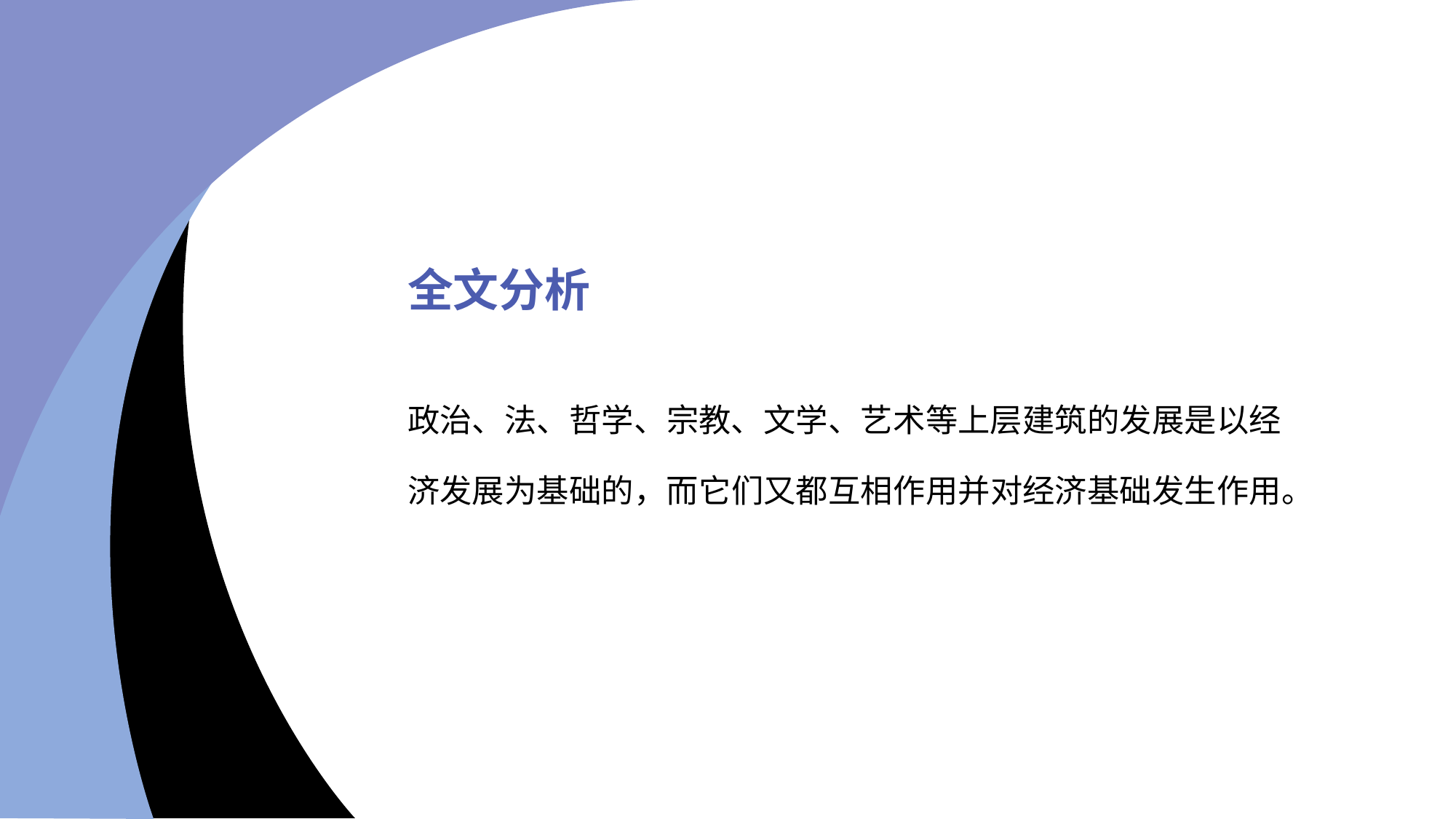

全文分析
政治、法、哲学、宗教、文学、艺术等上层建筑的发展是以经济发展为基础的，而它们又都互相作用并对经济基础发生作用。